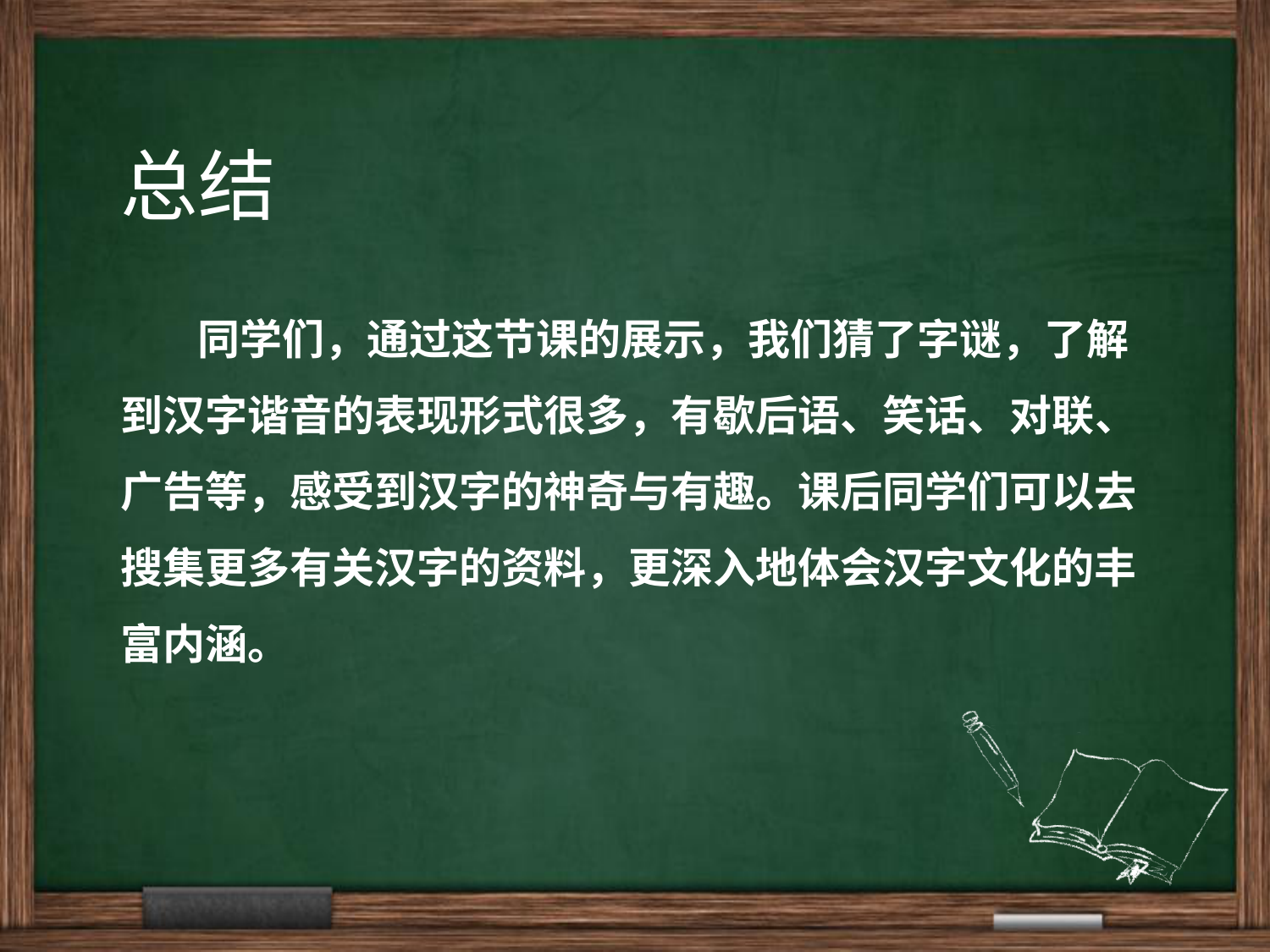

# 总结
       同学们，通过这节课的展示，我们猜了字谜，了解到汉字谐音的表现形式很多，有歇后语、笑话、对联、广告等，感受到汉字的神奇与有趣。课后同学们可以去搜集更多有关汉字的资料，更深入地体会汉字文化的丰富内涵。